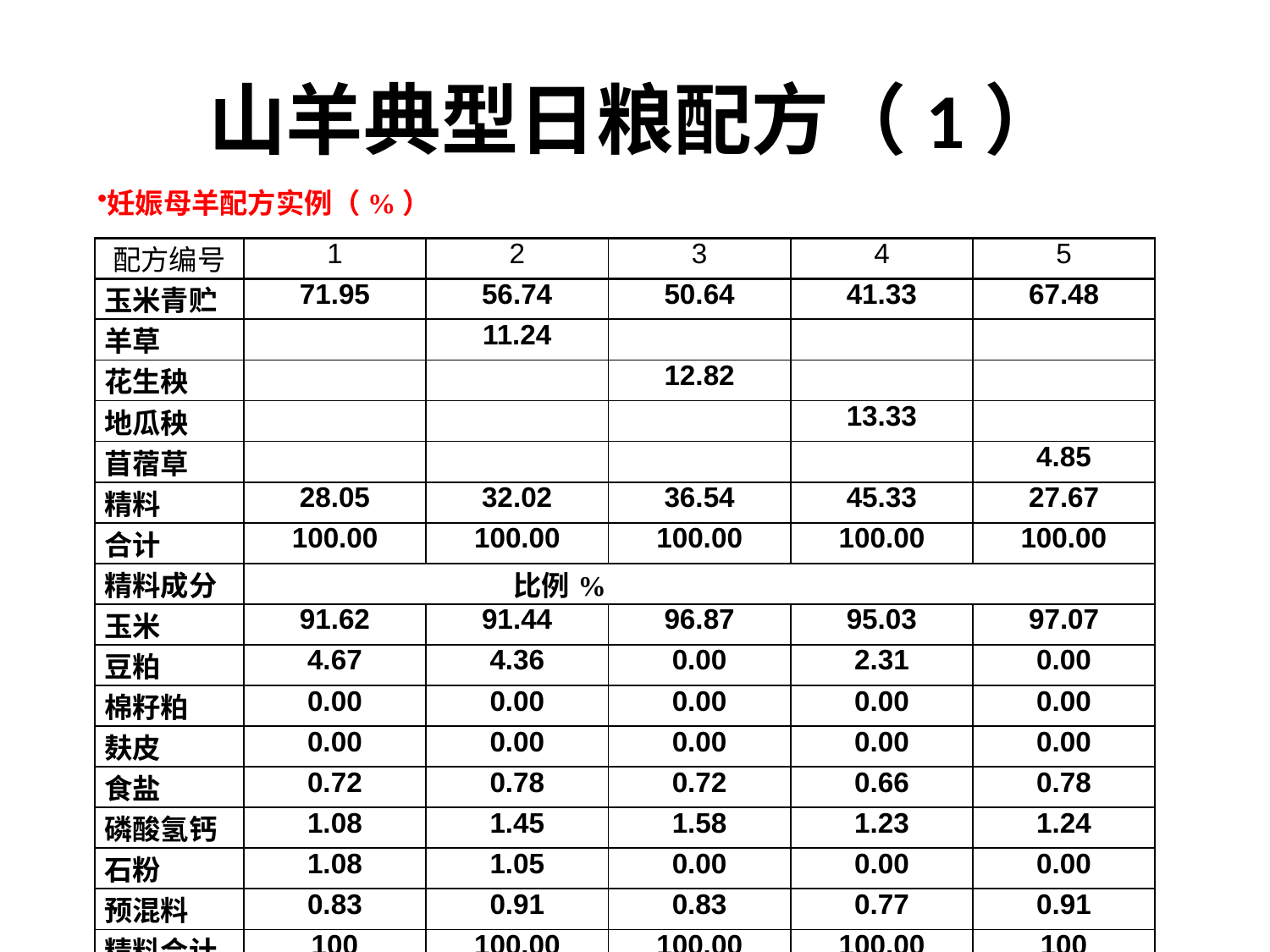

# 山羊典型日粮配方（1）
妊娠母羊配方实例（%）
| 配方编号 | 1 | 2 | 3 | 4 | 5 |
| --- | --- | --- | --- | --- | --- |
| 玉米青贮 | 71.95 | 56.74 | 50.64 | 41.33 | 67.48 |
| 羊草 |  | 11.24 |  |  |  |
| 花生秧 |  |  | 12.82 |  |  |
| 地瓜秧 |  |  |  | 13.33 |  |
| 苜蓿草 |  |  |  |  | 4.85 |
| 精料 | 28.05 | 32.02 | 36.54 | 45.33 | 27.67 |
| 合计 | 100.00 | 100.00 | 100.00 | 100.00 | 100.00 |
| 精料成分 | 比例% |  |  |  |  |
| 玉米 | 91.62 | 91.44 | 96.87 | 95.03 | 97.07 |
| 豆粕 | 4.67 | 4.36 | 0.00 | 2.31 | 0.00 |
| 棉籽粕 | 0.00 | 0.00 | 0.00 | 0.00 | 0.00 |
| 麸皮 | 0.00 | 0.00 | 0.00 | 0.00 | 0.00 |
| 食盐 | 0.72 | 0.78 | 0.72 | 0.66 | 0.78 |
| 磷酸氢钙 | 1.08 | 1.45 | 1.58 | 1.23 | 1.24 |
| 石粉 | 1.08 | 1.05 | 0.00 | 0.00 | 0.00 |
| 预混料 | 0.83 | 0.91 | 0.83 | 0.77 | 0.91 |
| 精料合计 | 100 | 100.00 | 100.00 | 100.00 | 100 |
| 说明 | 1、玉米青贮为玉米秸秆青贮 2、此配方可满足妊娠母羊体重，妊娠期1-90天的营养需要量 |  |  |  |  |